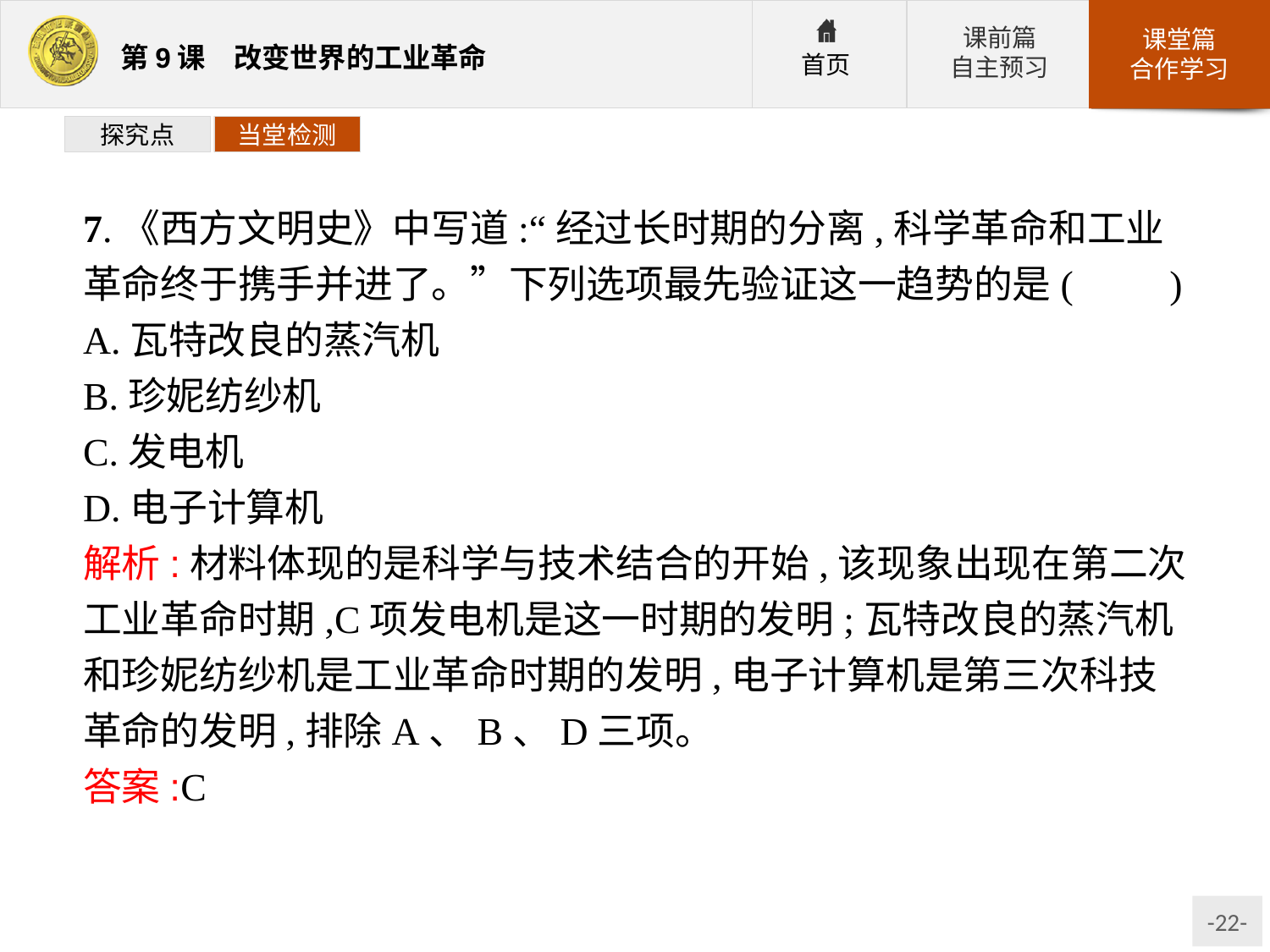

探究点
当堂检测
7.《西方文明史》中写道:“经过长时期的分离,科学革命和工业革命终于携手并进了。”下列选项最先验证这一趋势的是(　　)
A.瓦特改良的蒸汽机
B.珍妮纺纱机
C.发电机
D.电子计算机
解析:材料体现的是科学与技术结合的开始,该现象出现在第二次工业革命时期,C项发电机是这一时期的发明;瓦特改良的蒸汽机和珍妮纺纱机是工业革命时期的发明,电子计算机是第三次科技革命的发明,排除A、B、D三项。
答案:C